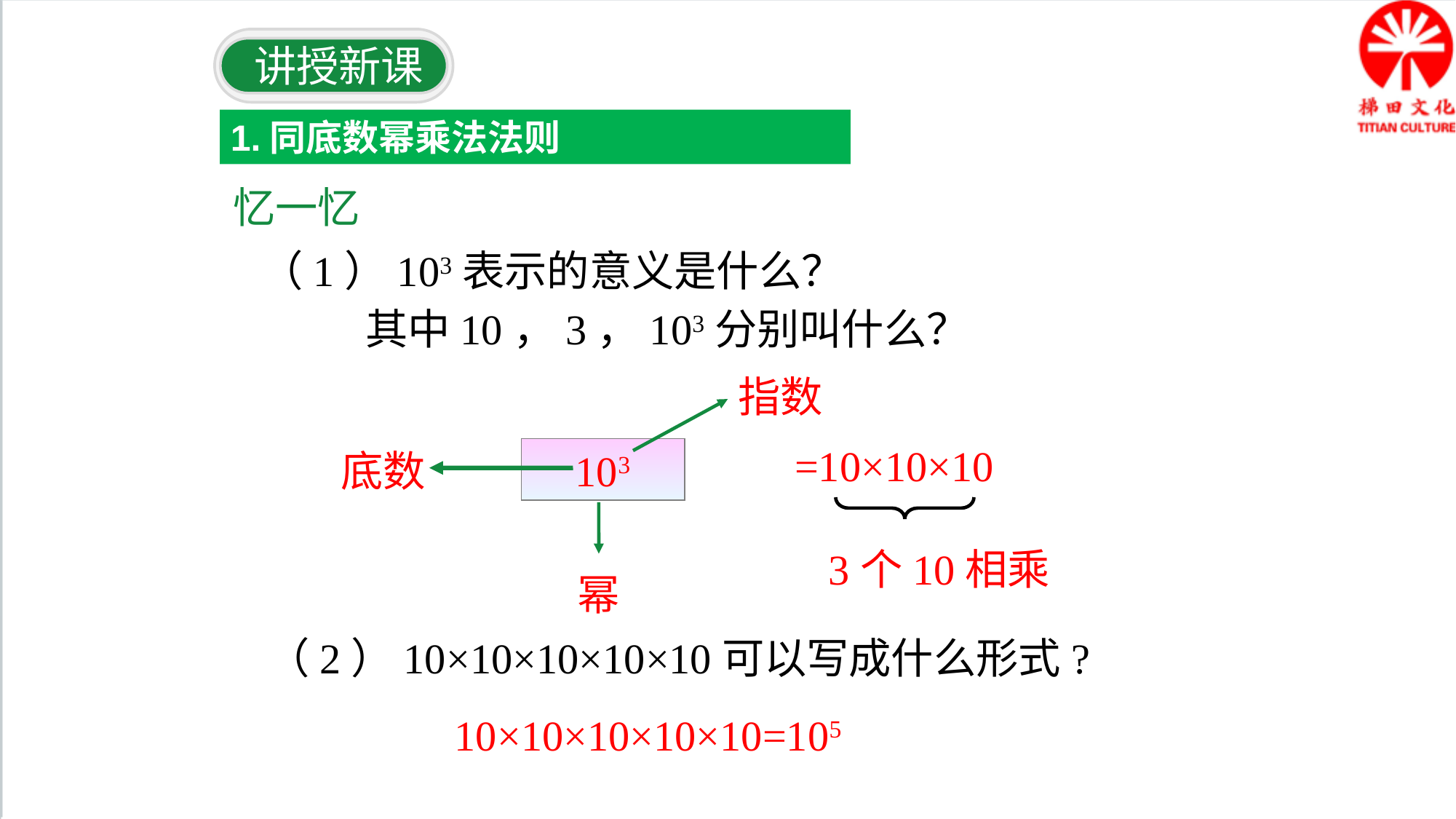

讲授新课
1.同底数幂乘法法则
忆一忆
（1）103表示的意义是什么？
          其中10，3，103分别叫什么？
指数

   =10×10×10

3个10相乘
底数
103

幂
（2）10×10×10×10×10可以写成什么形式?

10×10×10×10×10=105